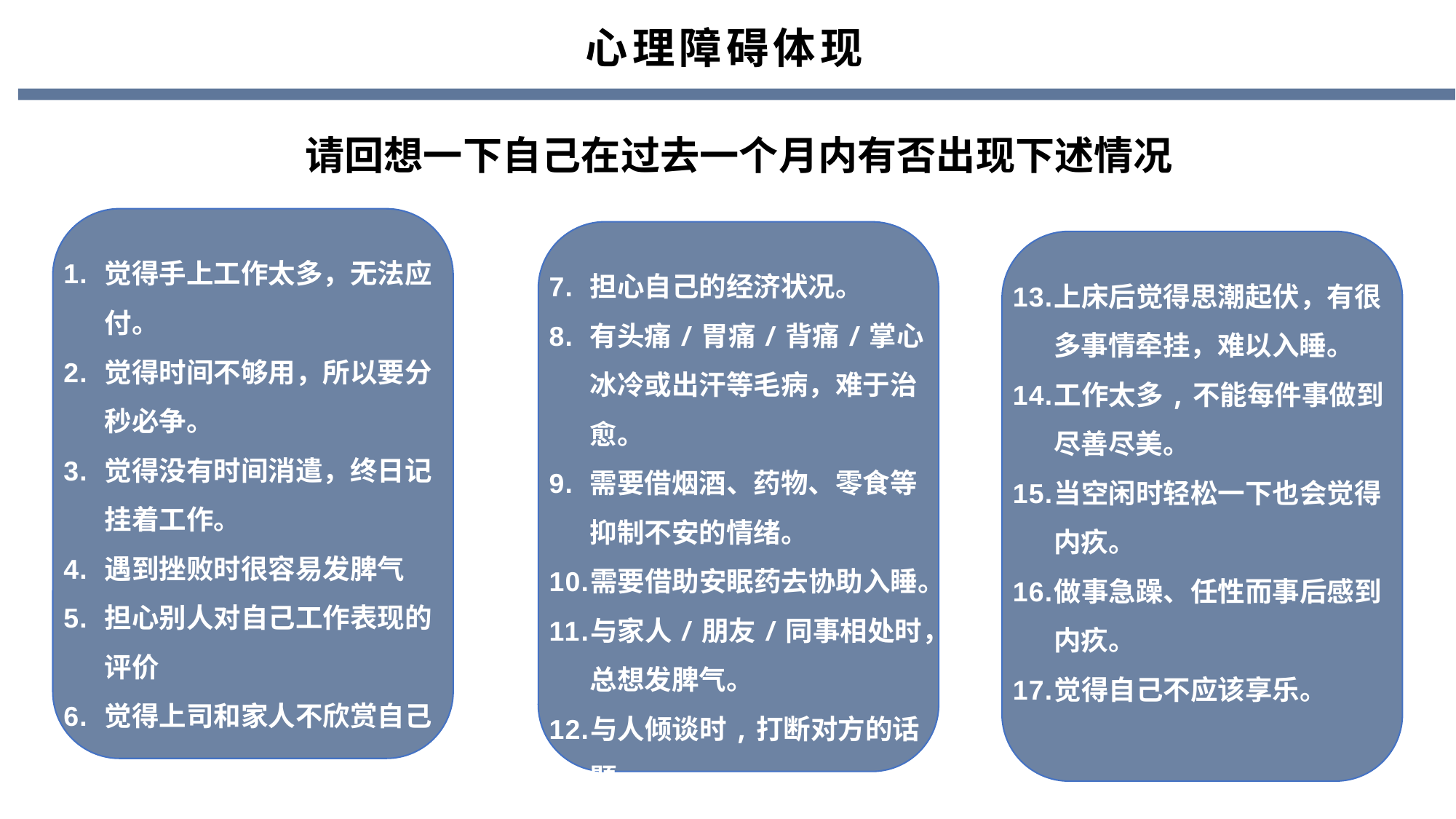

心理障碍体现

请回想一下自己在过去一个月内有否出现下述情况

觉得手上工作太多，无法应付。
觉得时间不够用，所以要分秒必争。
觉得没有时间消遣，终日记挂着工作。
遇到挫败时很容易发脾气
担心别人对自己工作表现的评价
觉得上司和家人不欣赏自己

担心自己的经济状况。
有头痛/胃痛/背痛/掌心冰冷或出汗等毛病，难于治愈。
需要借烟酒、药物、零食等抑制不安的情绪。
需要借助安眠药去协助入睡。
与家人/朋友/同事相处时，总想发脾气。
与人倾谈时,打断对方的话题

上床后觉得思潮起伏，有很多事情牵挂，难以入睡。
工作太多,不能每件事做到尽善尽美。
当空闲时轻松一下也会觉得内疚。
做事急躁、任性而事后感到内疚。
觉得自己不应该享乐。